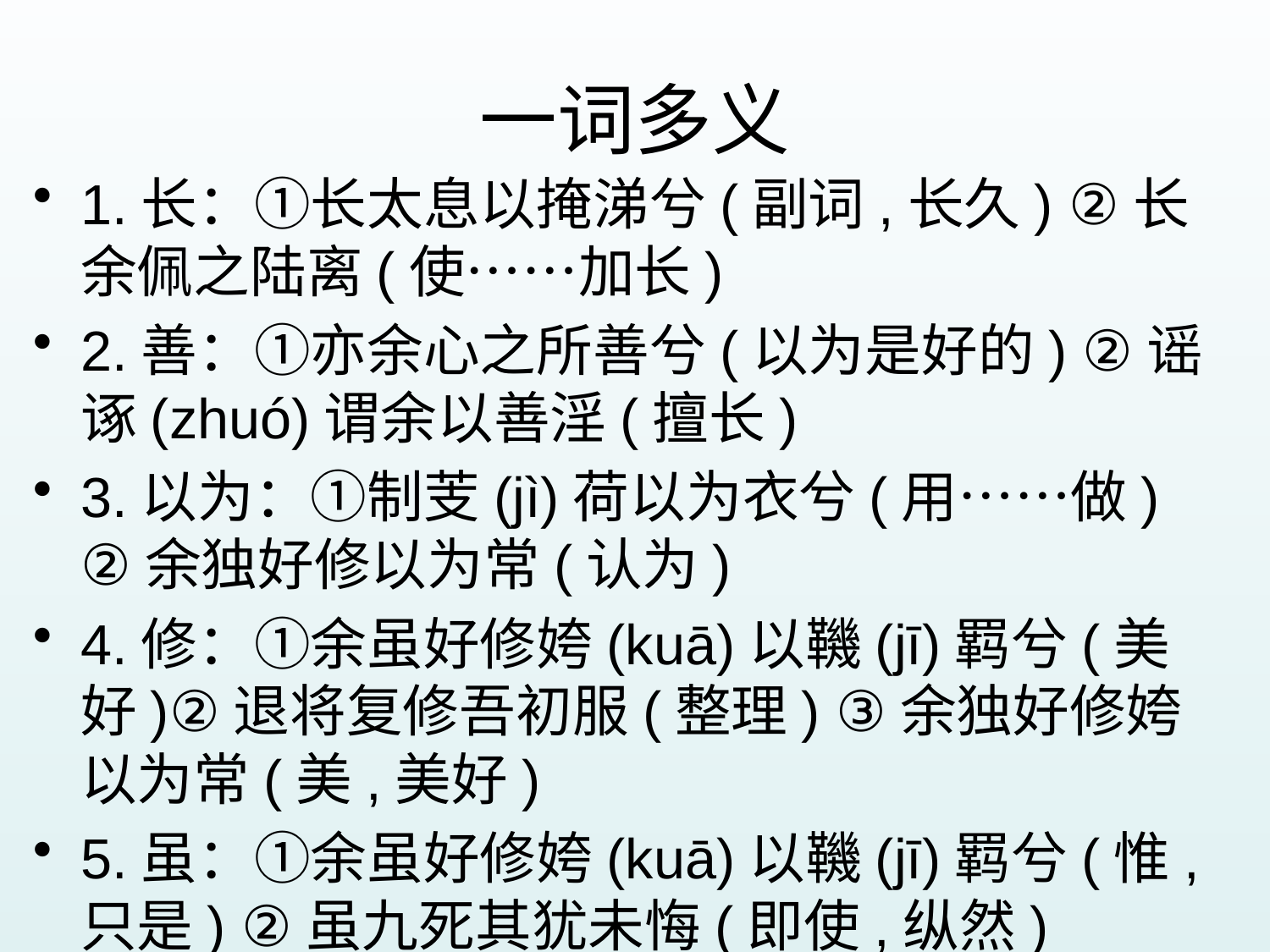

# 一词多义
1.长：①长太息以掩涕兮(副词,长久) ②长余佩之陆离(使……加长)
2.善：①亦余心之所善兮(以为是好的) ②谣诼(zhuó)谓余以善淫(擅长)
3.以为：①制芰(jì)荷以为衣兮(用……做) ②余独好修以为常(认为)
4.修：①余虽好修姱(kuā)以鞿(jī)羁兮(美好)②退将复修吾初服(整理) ③余独好修姱以为常(美,美好)
5.虽：①余虽好修姱(kuā)以鞿(jī)羁兮(惟,只是) ②虽九死其犹未悔(即使,纵然)